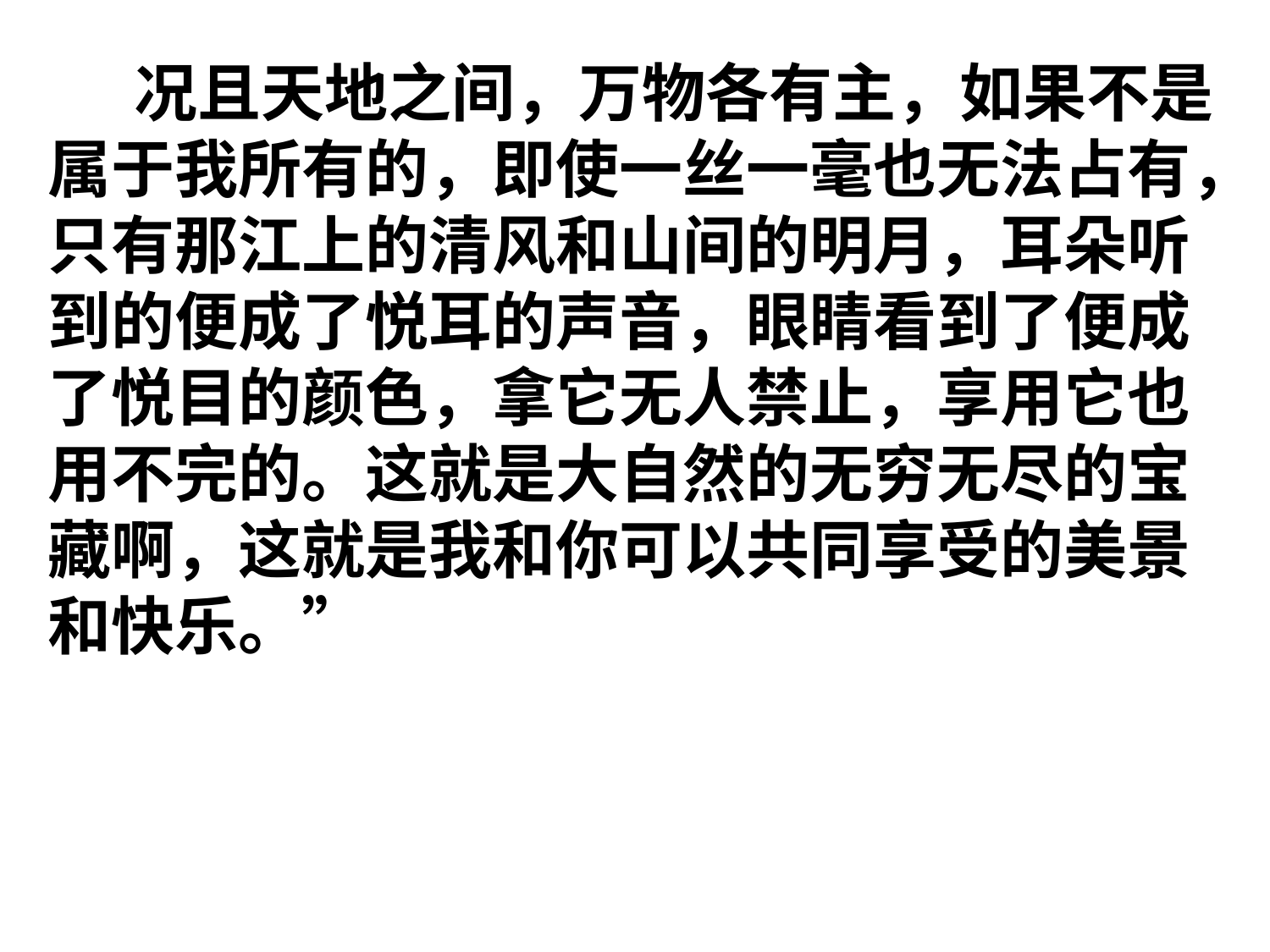

况且天地之间，万物各有主，如果不是属于我所有的，即使一丝一毫也无法占有，只有那江上的清风和山间的明月，耳朵听到的便成了悦耳的声音，眼睛看到了便成了悦目的颜色，拿它无人禁止，享用它也用不完的。这就是大自然的无穷无尽的宝藏啊，这就是我和你可以共同享受的美景和快乐。”